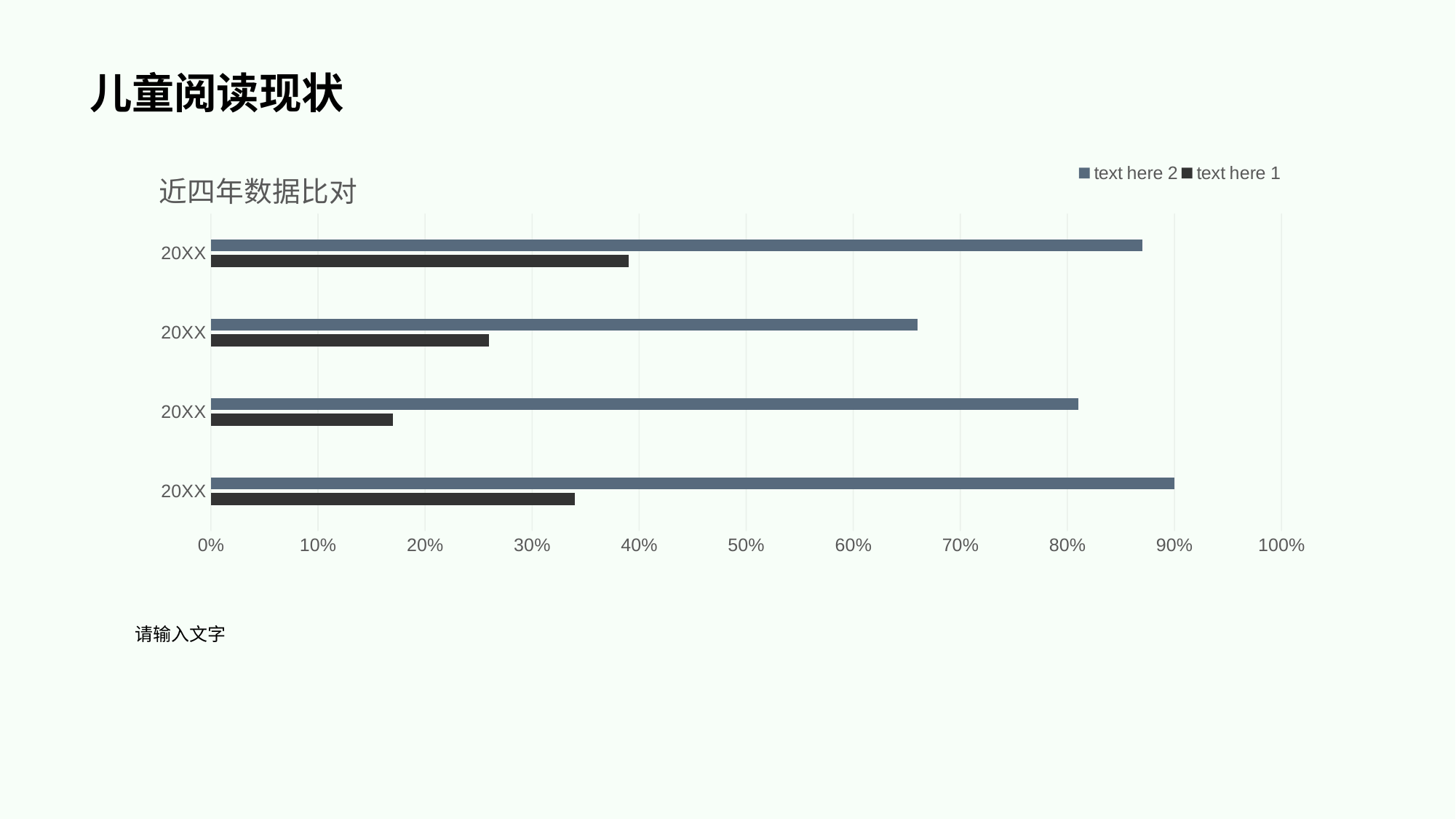

# 儿童阅读现状

### Chart: 近四年数据比对

| Category | text here 1 | text here 2 |
|---|---|---|
| 20XX | 0.34 | 0.9 |
| 20XX | 0.17 | 0.81 |
| 20XX | 0.26 | 0.66 |
| 20XX | 0.39 | 0.87 |
请输入文字